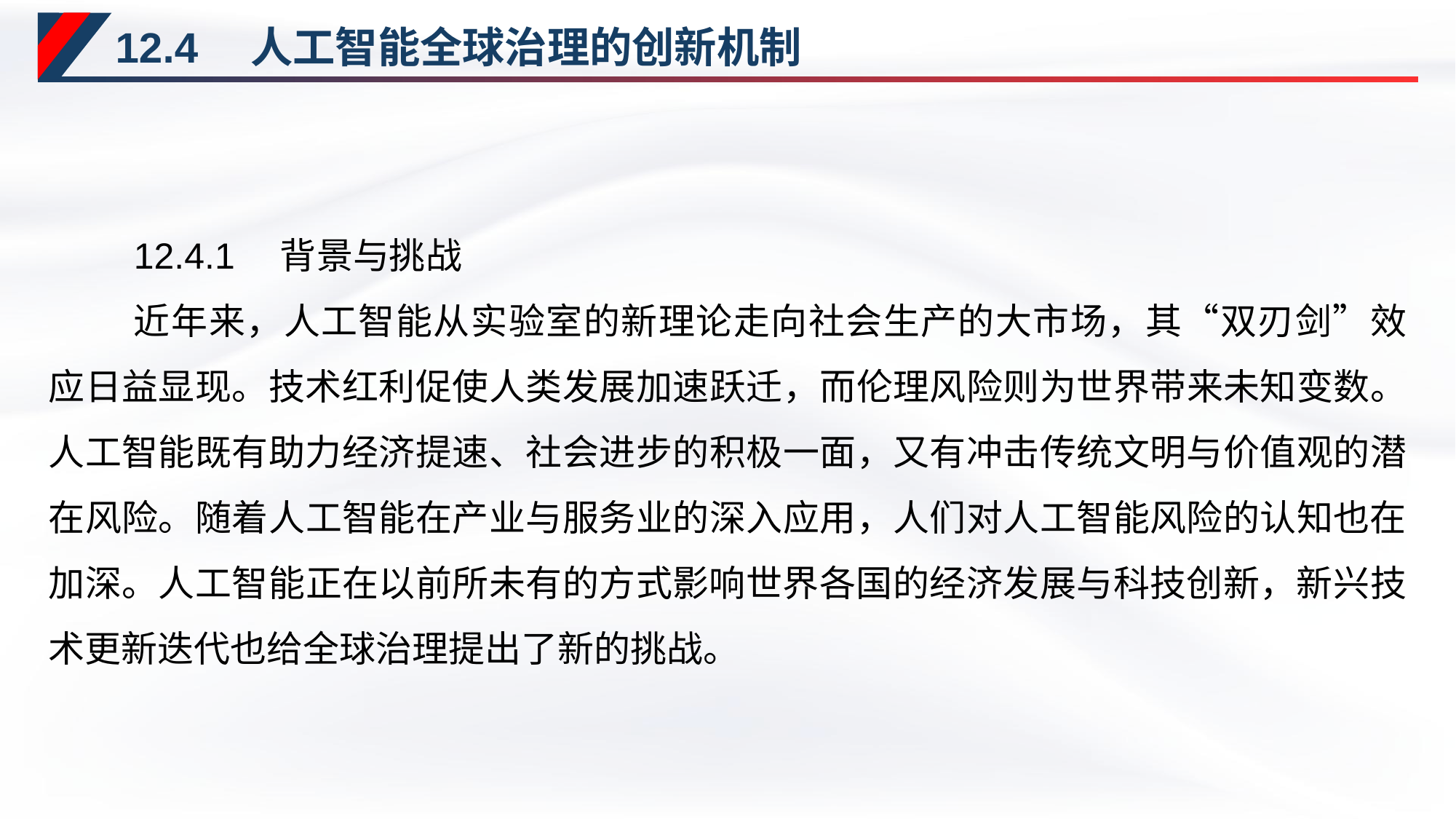

# 12.4　人工智能全球治理的创新机制
12.4.1　背景与挑战
近年来，人工智能从实验室的新理论走向社会生产的大市场，其“双刃剑”效应日益显现。技术红利促使人类发展加速跃迁，而伦理风险则为世界带来未知变数。人工智能既有助力经济提速、社会进步的积极一面，又有冲击传统文明与价值观的潜在风险。随着人工智能在产业与服务业的深入应用，人们对人工智能风险的认知也在加深。人工智能正在以前所未有的方式影响世界各国的经济发展与科技创新，新兴技术更新迭代也给全球治理提出了新的挑战。